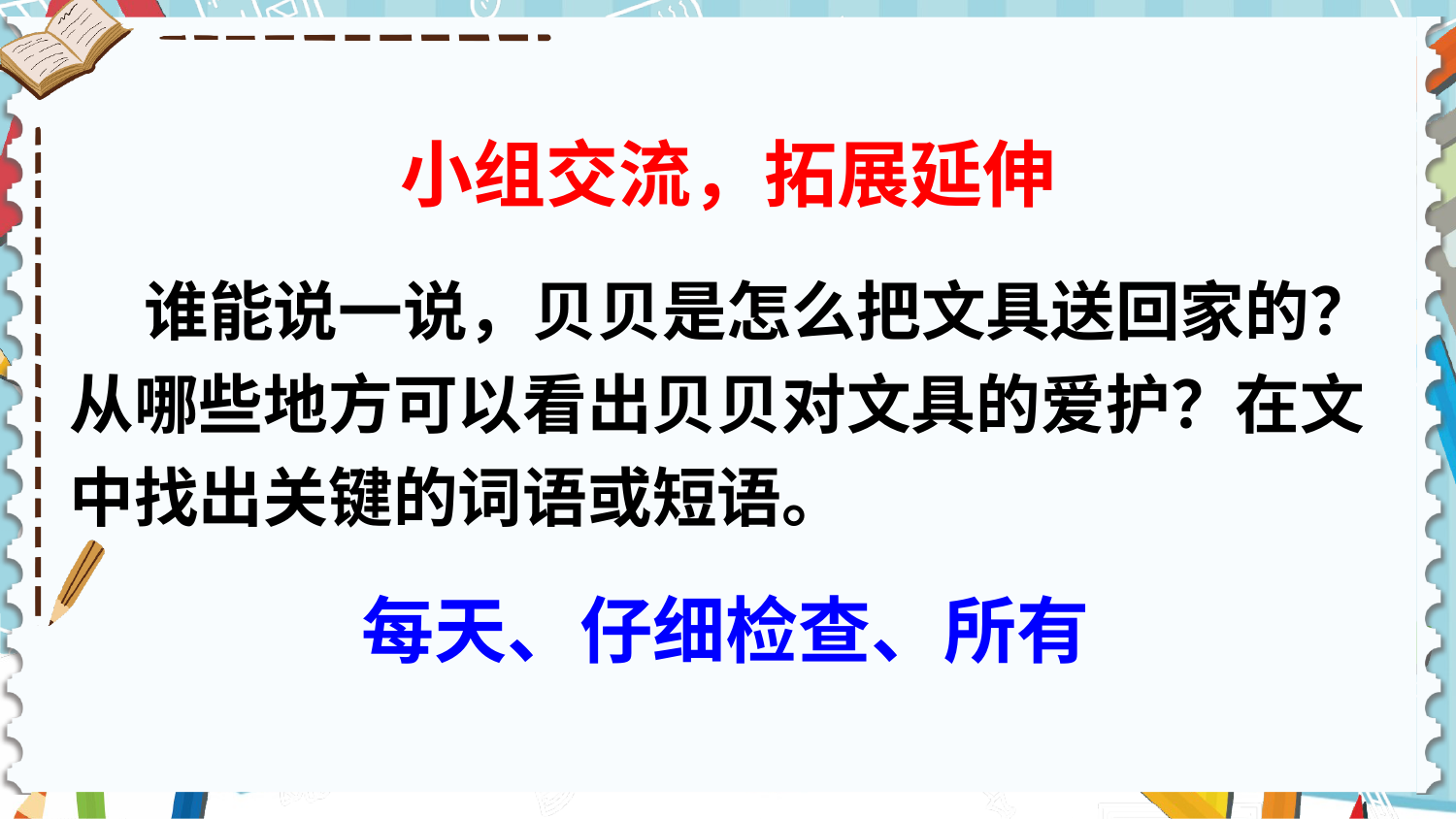

小组交流，拓展延伸
    谁能说一说，贝贝是怎么把文具送回家的？从哪些地方可以看出贝贝对文具的爱护？在文中找出关键的词语或短语。
每天、仔细检查、所有